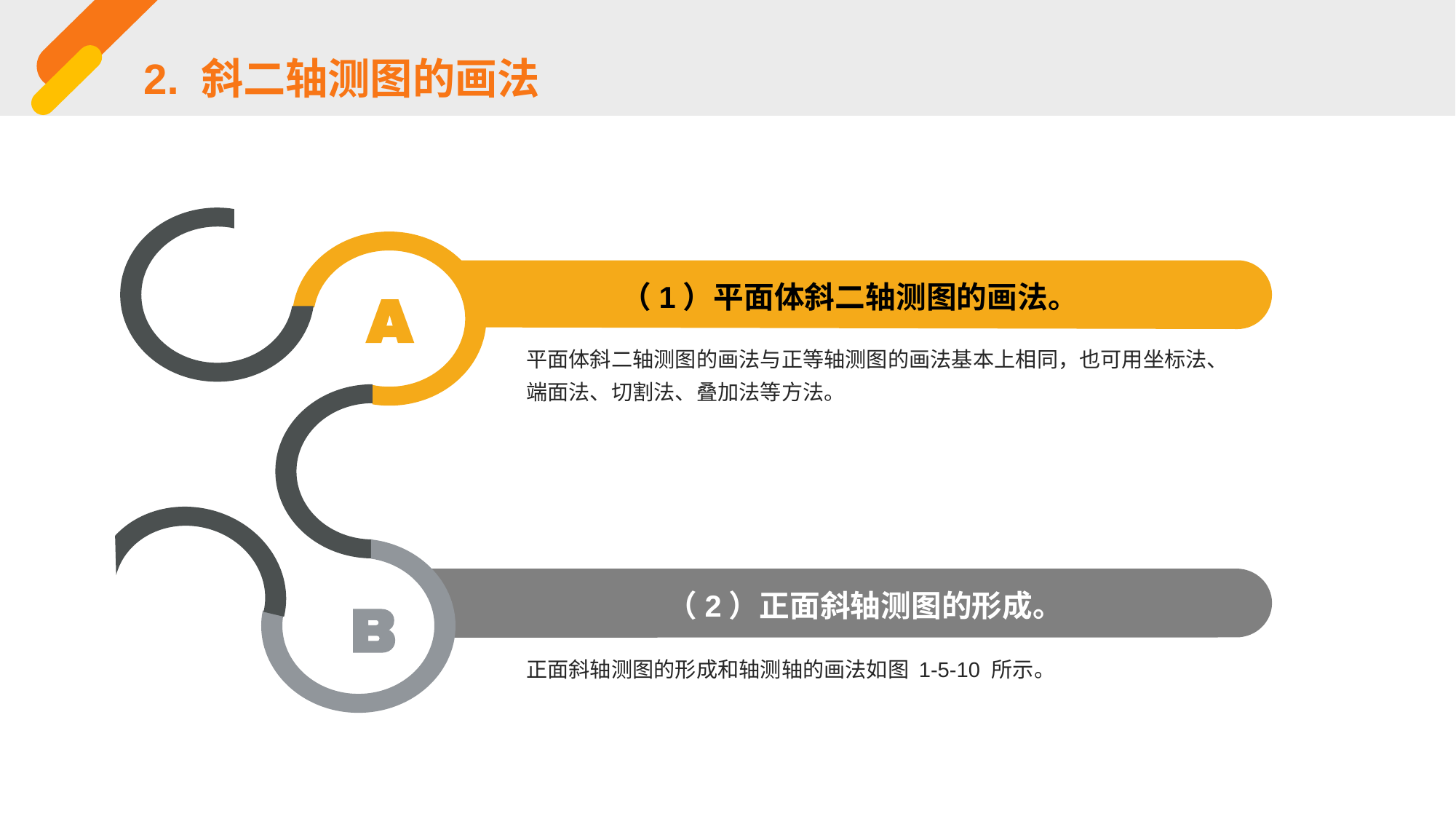

2. 斜二轴测图的画法

（1）平面体斜二轴测图的画法。
A
平面体斜二轴测图的画法与正等轴测图的画法基本上相同，也可用坐标法、端面法、切割法、叠加法等方法。

（2）正面斜轴测图的形成。
B
正面斜轴测图的形成和轴测轴的画法如图 1-5-10 所示。